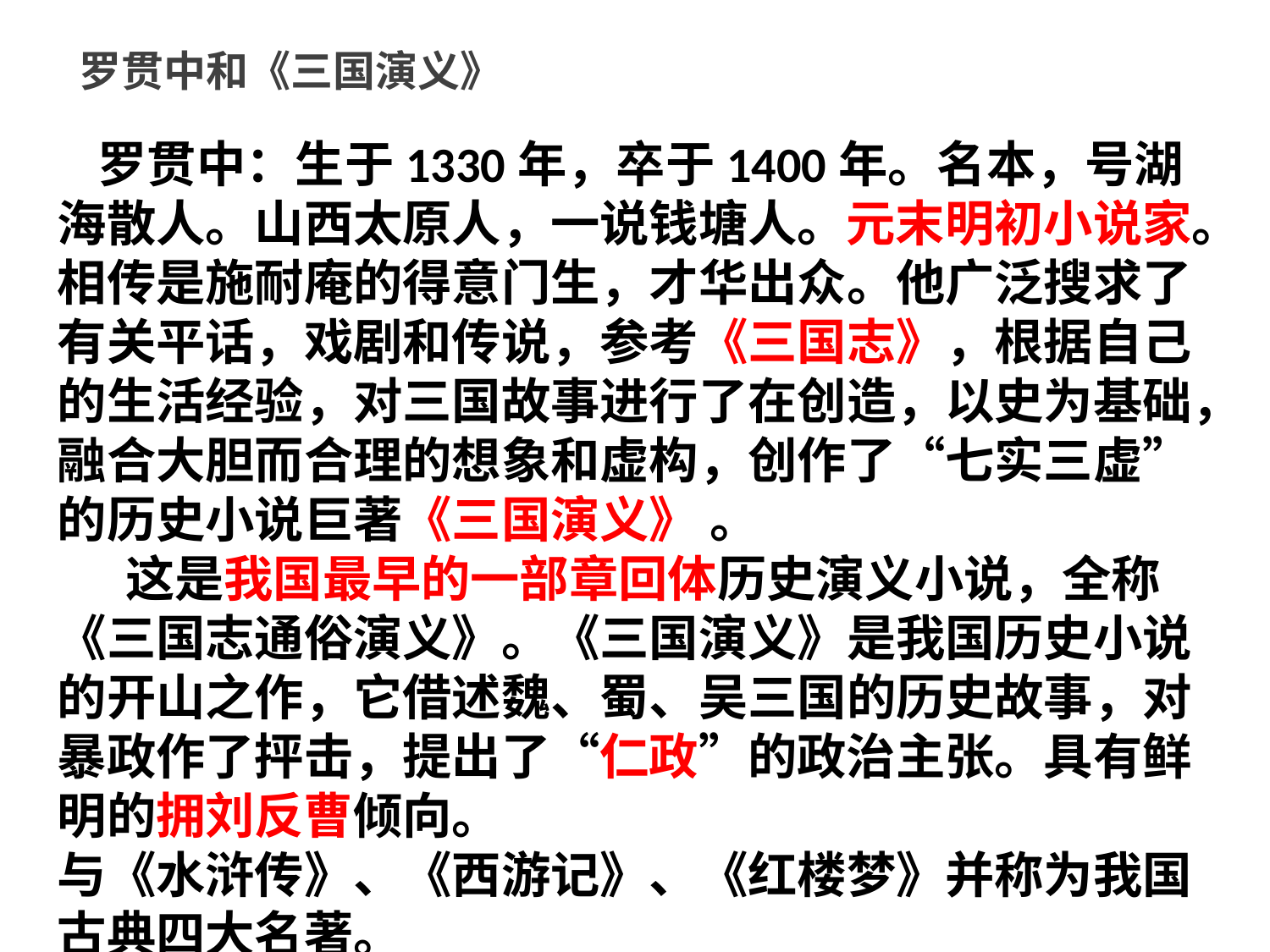

罗贯中和《三国演义》

    罗贯中：生于1330年，卒于1400年。名本，号湖海散人。山西太原人，一说钱塘人。元末明初小说家。相传是施耐庵的得意门生，才华出众。他广泛搜求了有关平话，戏剧和传说，参考《三国志》，根据自己的生活经验，对三国故事进行了在创造，以史为基础，融合大胆而合理的想象和虚构，创作了“七实三虚”的历史小说巨著《三国演义》 。
     这是我国最早的一部章回体历史演义小说，全称《三国志通俗演义》。《三国演义》是我国历史小说的开山之作，它借述魏、蜀、吴三国的历史故事，对暴政作了抨击，提出了“仁政”的政治主张。具有鲜明的拥刘反曹倾向。
与《水浒传》、《西游记》、《红楼梦》并称为我国古典四大名著。